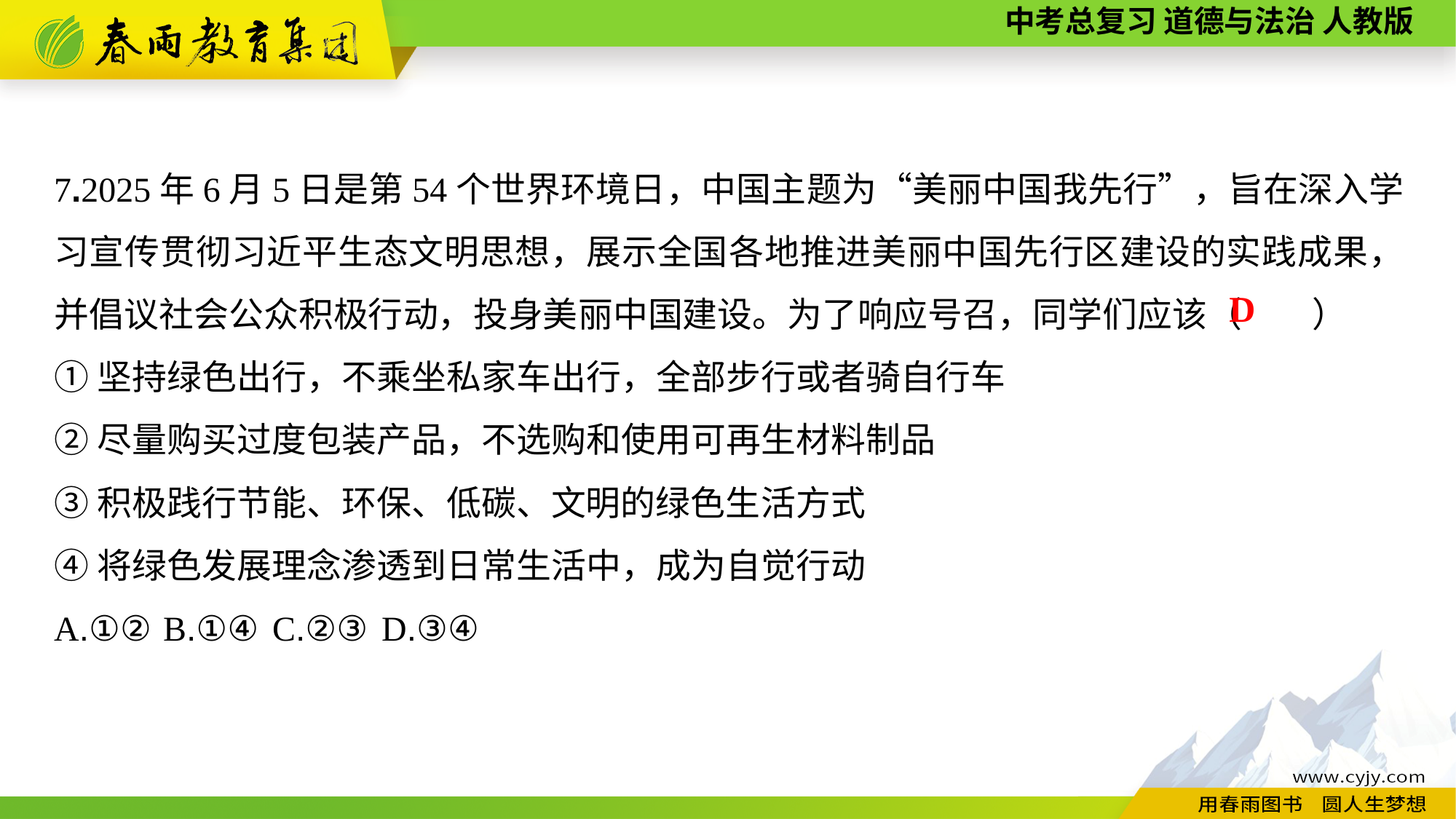

7.2025年6月5日是第54个世界环境日，中国主题为“美丽中国我先行”，旨在深入学习宣传贯彻习近平生态文明思想，展示全国各地推进美丽中国先行区建设的实践成果，并倡议社会公众积极行动，投身美丽中国建设。为了响应号召，同学们应该（　　）
①坚持绿色出行，不乘坐私家车出行，全部步行或者骑自行车
②尽量购买过度包装产品，不选购和使用可再生材料制品
③积极践行节能、环保、低碳、文明的绿色生活方式
④将绿色发展理念渗透到日常生活中，成为自觉行动
A.①②	B.①④	C.②③	D.③④
D